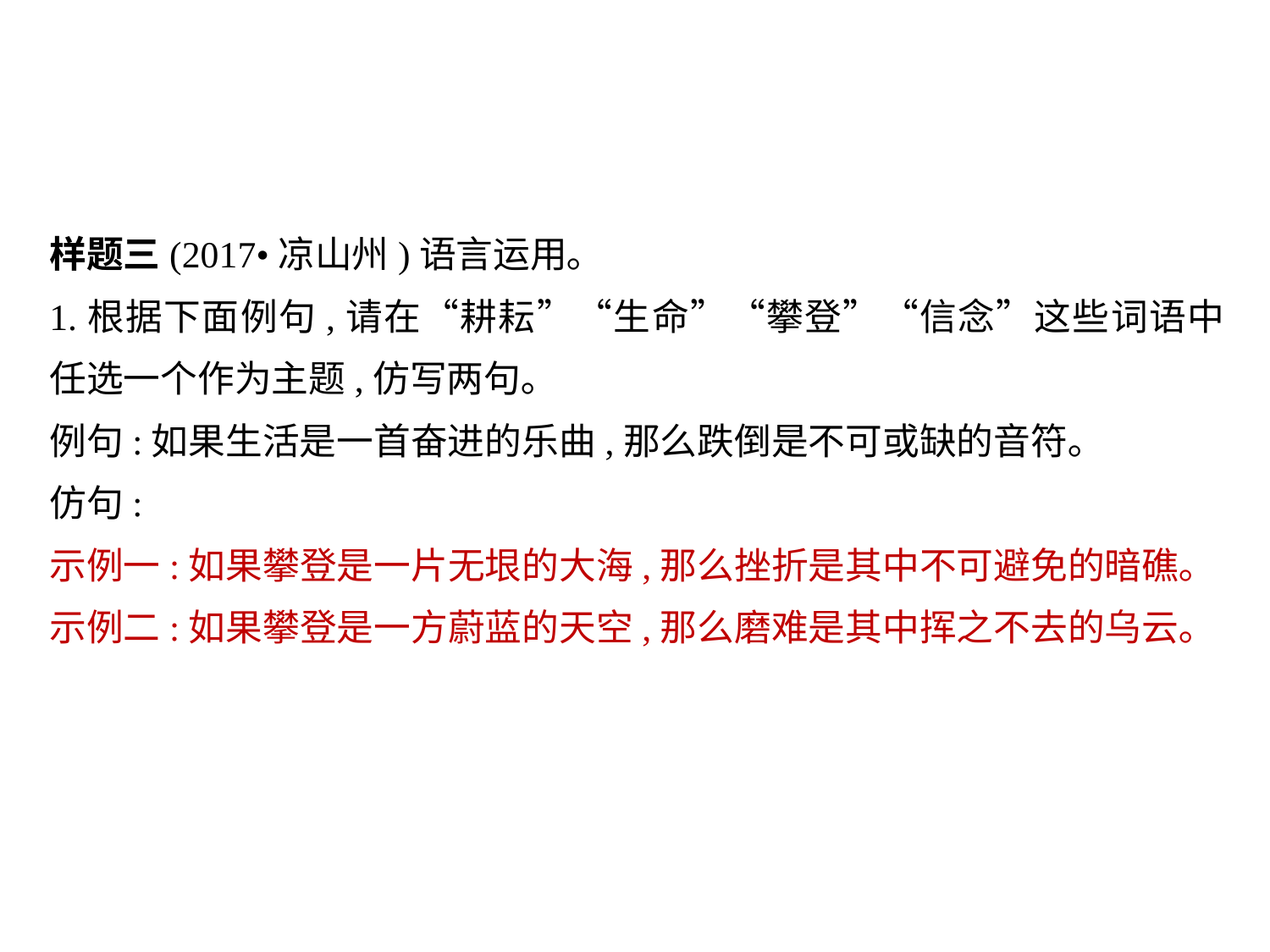

样题三(2017•凉山州)语言运用｡
1.根据下面例句,请在“耕耘”“生命”“攀登”“信念”这些词语中任选一个作为主题,仿写两句｡
例句:如果生活是一首奋进的乐曲,那么跌倒是不可或缺的音符｡
仿句:
示例一:如果攀登是一片无垠的大海,那么挫折是其中不可避免的暗礁｡
示例二:如果攀登是一方蔚蓝的天空,那么磨难是其中挥之不去的乌云｡